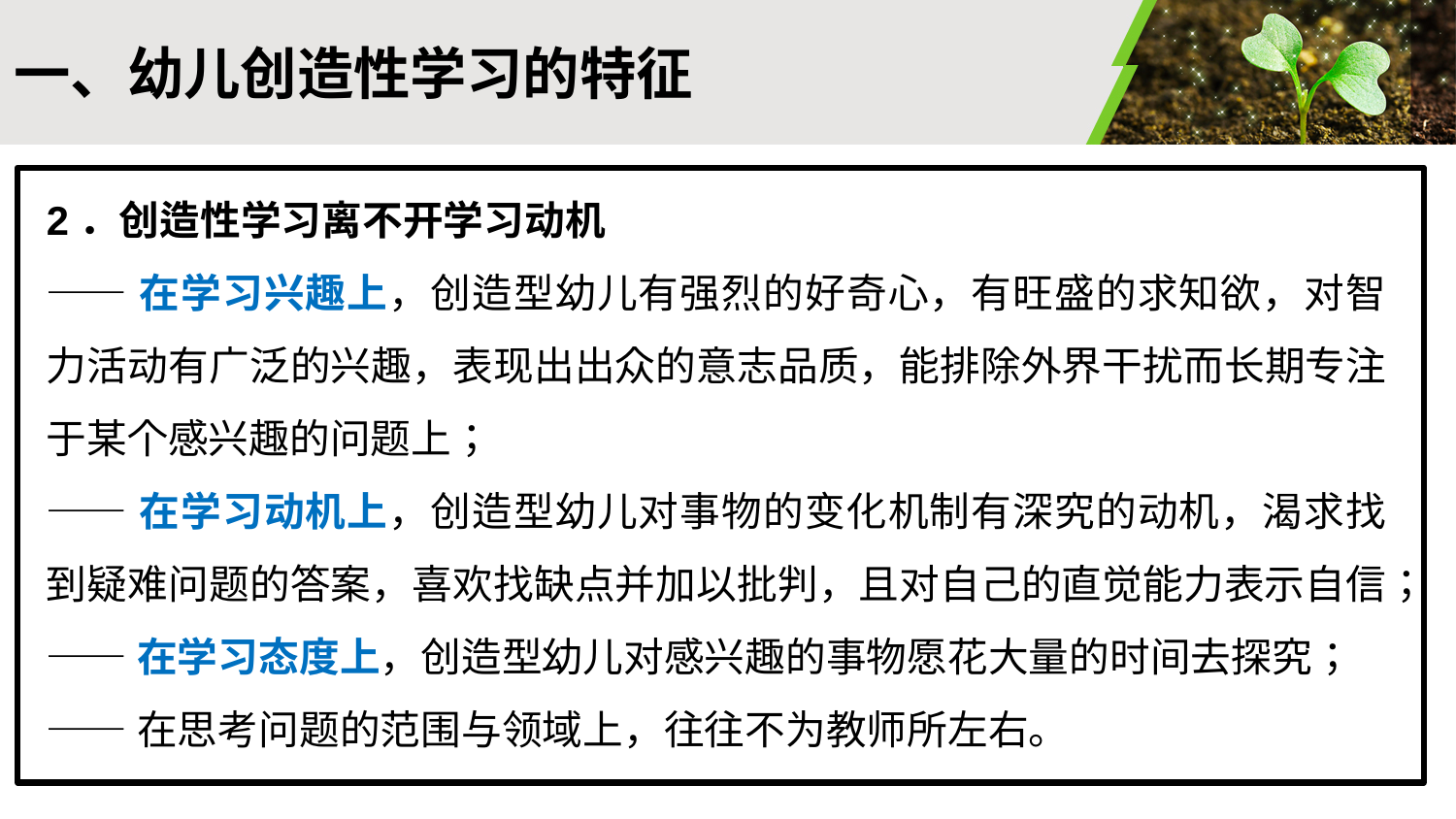

#
一、幼儿创造性学习的特征
2．创造性学习离不开学习动机
——在学习兴趣上，创造型幼儿有强烈的好奇心，有旺盛的求知欲，对智力活动有广泛的兴趣，表现出出众的意志品质，能排除外界干扰而长期专注于某个感兴趣的问题上；
——在学习动机上，创造型幼儿对事物的变化机制有深究的动机，渴求找到疑难问题的答案，喜欢找缺点并加以批判，且对自己的直觉能力表示自信；
——在学习态度上，创造型幼儿对感兴趣的事物愿花大量的时间去探究；
——在思考问题的范围与领域上，往往不为教师所左右。